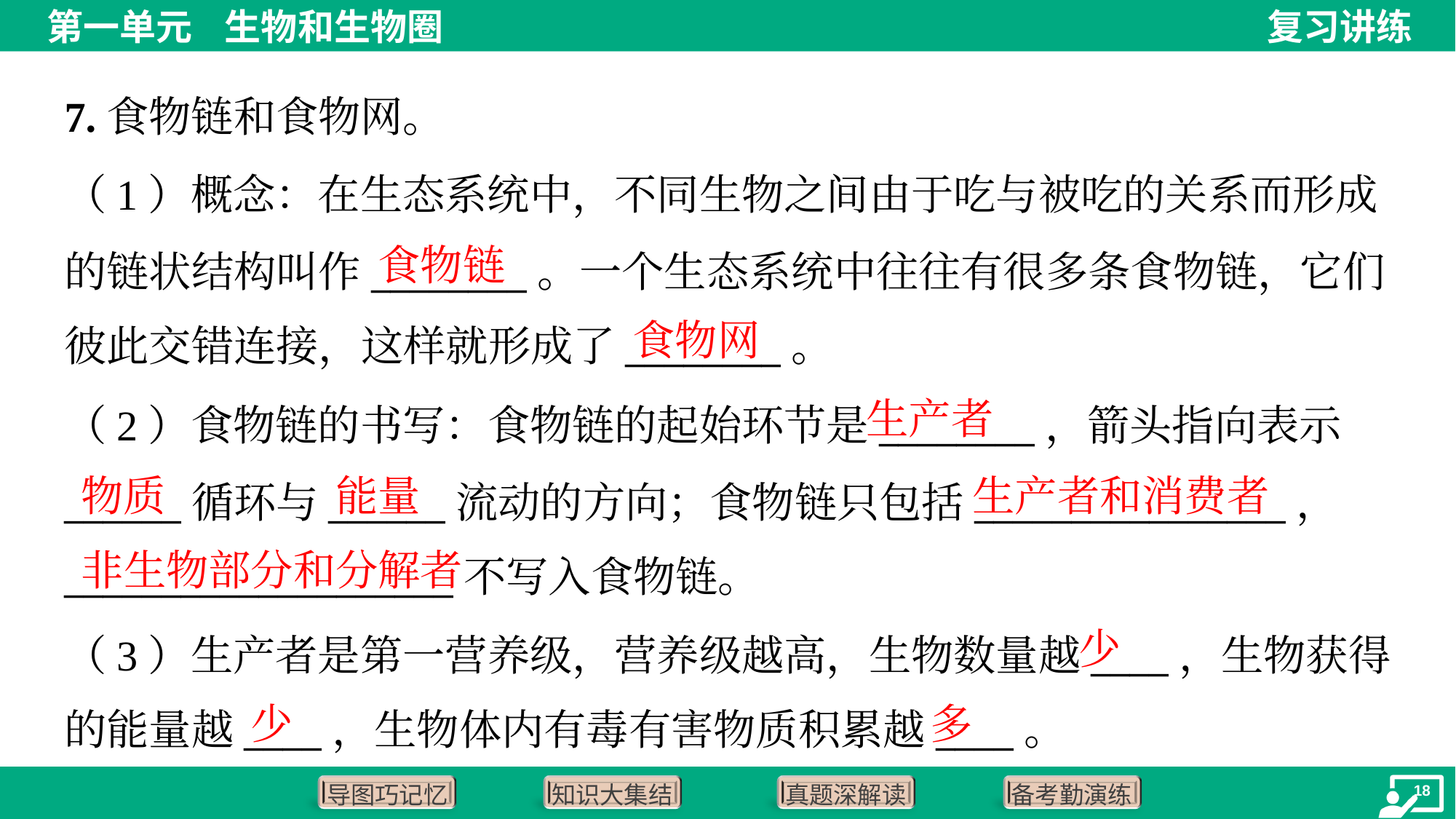

7.食物链和食物网。
（1）概念：在生态系统中，不同生物之间由于吃与被吃的关系而形成
的链状结构叫作________。一个生态系统中往往有很多条食物链，它们
彼此交错连接，这样就形成了________。
食物链
食物网
生产者
（2）食物链的书写：食物链的起始环节是________，箭头指向表示
______循环与______流动的方向；食物链只包括________________，
____________________不写入食物链。
物质
能量
生产者和消费者
非生物部分和分解者
少
（3）生产者是第一营养级，营养级越高，生物数量越____，生物获得
的能量越____，生物体内有毒有害物质积累越____。
少
多